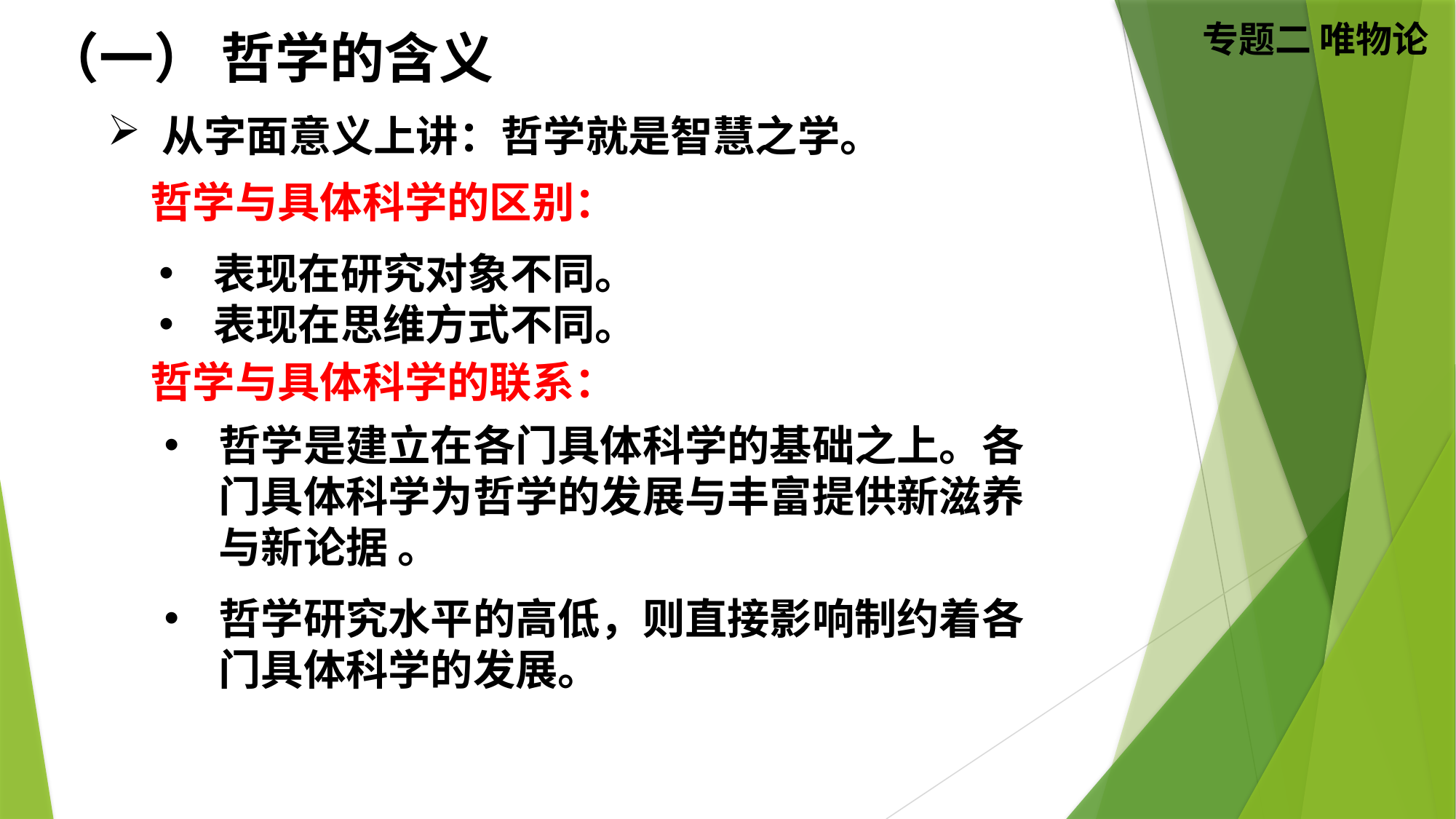

（一） 哲学的含义
从字面意义上讲：哲学就是智慧之学。
哲学与具体科学的区别：
表现在研究对象不同。
表现在思维方式不同。
哲学与具体科学的联系：
哲学是建立在各门具体科学的基础之上。各门具体科学为哲学的发展与丰富提供新滋养与新论据 。
哲学研究水平的高低，则直接影响制约着各门具体科学的发展。